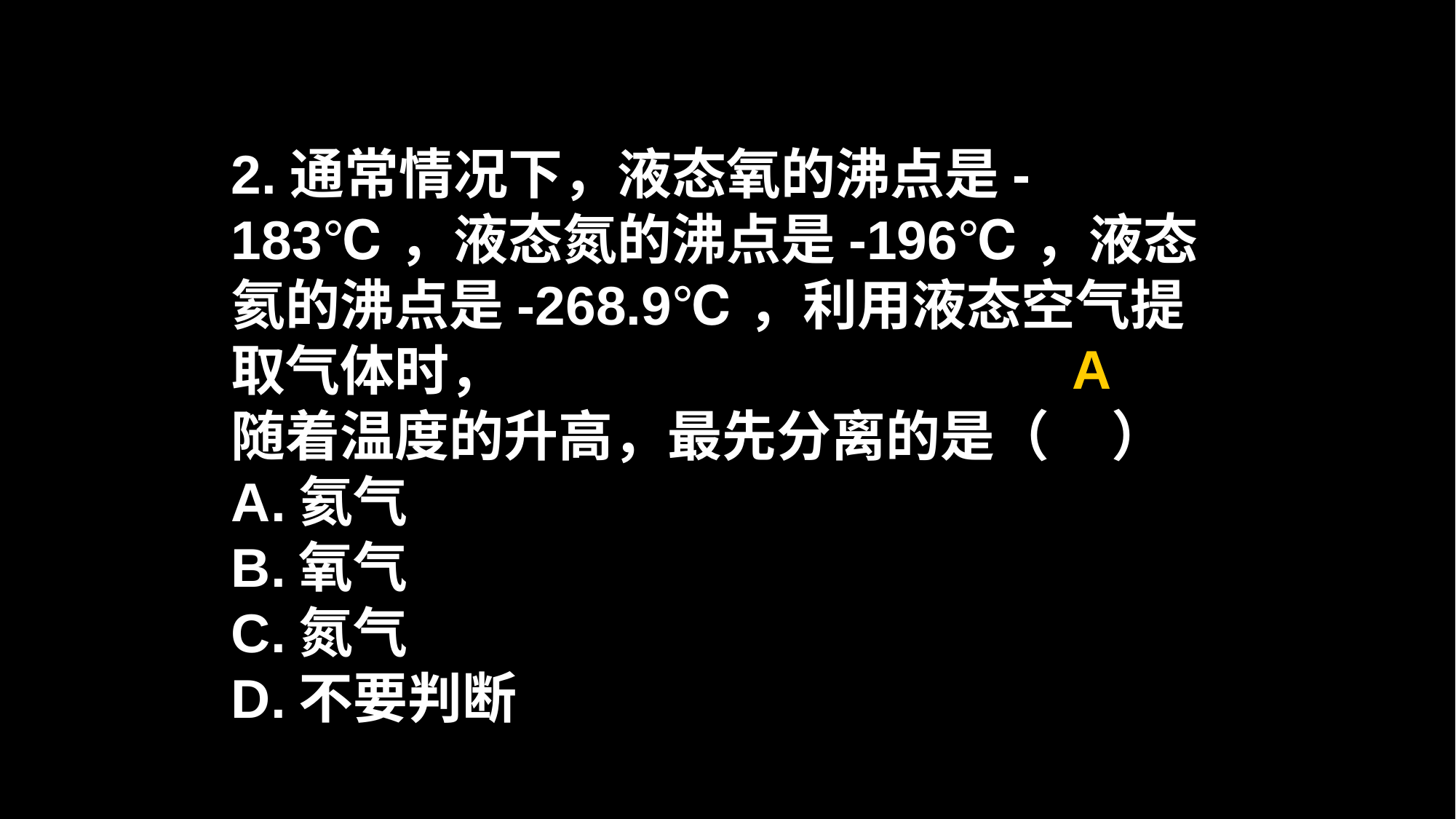

2.通常情况下，液态氧的沸点是-183℃，液态氮的沸点是-196℃，液态氦的沸点是-268.9℃，利用液态空气提取气体时，
随着温度的升高，最先分离的是（     ）
A.氦气
B.氧气
C.氮气
D.不要判断
A